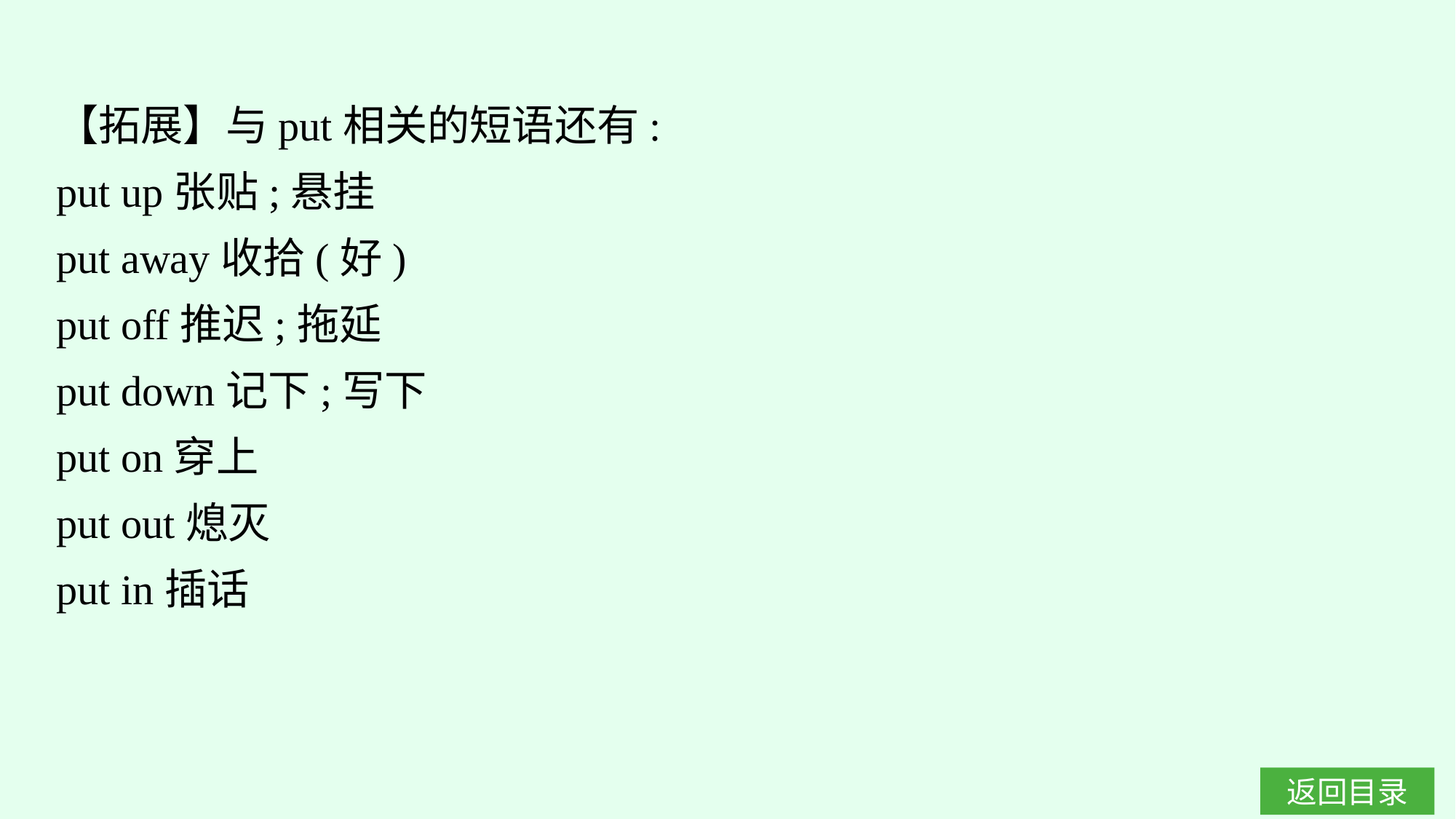

【拓展】与put相关的短语还有:
put up张贴;悬挂
put away收拾(好)
put off推迟;拖延
put down记下;写下
put on穿上
put out熄灭
put in插话